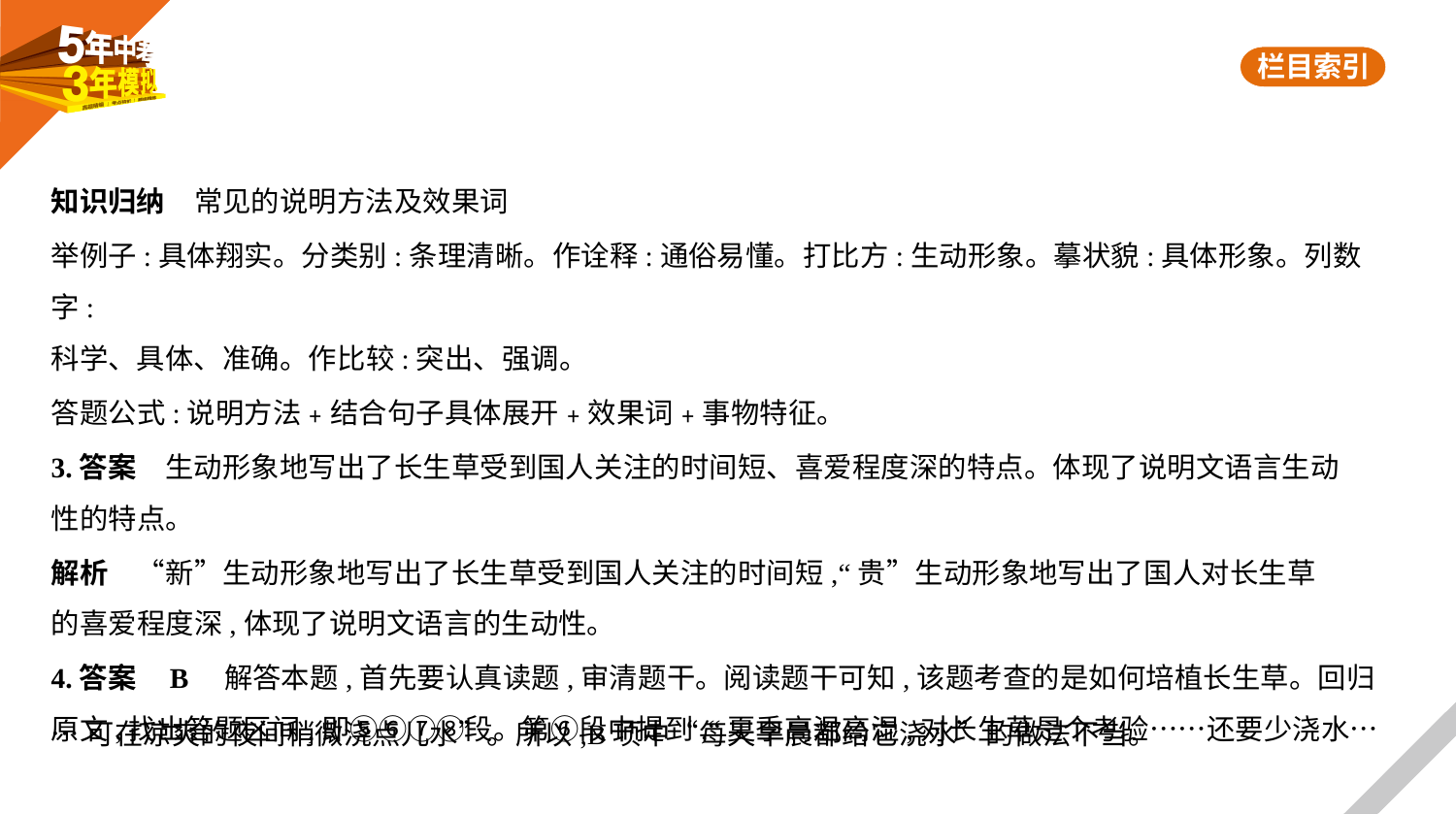

知识归纳　常见的说明方法及效果词
举例子:具体翔实。分类别:条理清晰。作诠释:通俗易懂。打比方:生动形象。摹状貌:具体形象。列数字:
科学、具体、准确。作比较:突出、强调。
答题公式:说明方法﹢结合句子具体展开﹢效果词﹢事物特征。
3.答案　生动形象地写出了长生草受到国人关注的时间短、喜爱程度深的特点。体现了说明文语言生动
性的特点。
解析　“新”生动形象地写出了长生草受到国人关注的时间短,“贵”生动形象地写出了国人对长生草
的喜爱程度深,体现了说明文语言的生动性。
4.答案    B　解答本题,首先要认真读题,审清题干。阅读题干可知,该题考查的是如何培植长生草。回归
原文,找出答题区间,即⑤⑥⑦⑧段。第⑥段中提到,“夏季高温高湿,对长生草是个考验……还要少浇水…
…可在凉爽的夜间稍微浇点儿水”。所以,B项中“每天早晨都给它浇水”的做法不当。